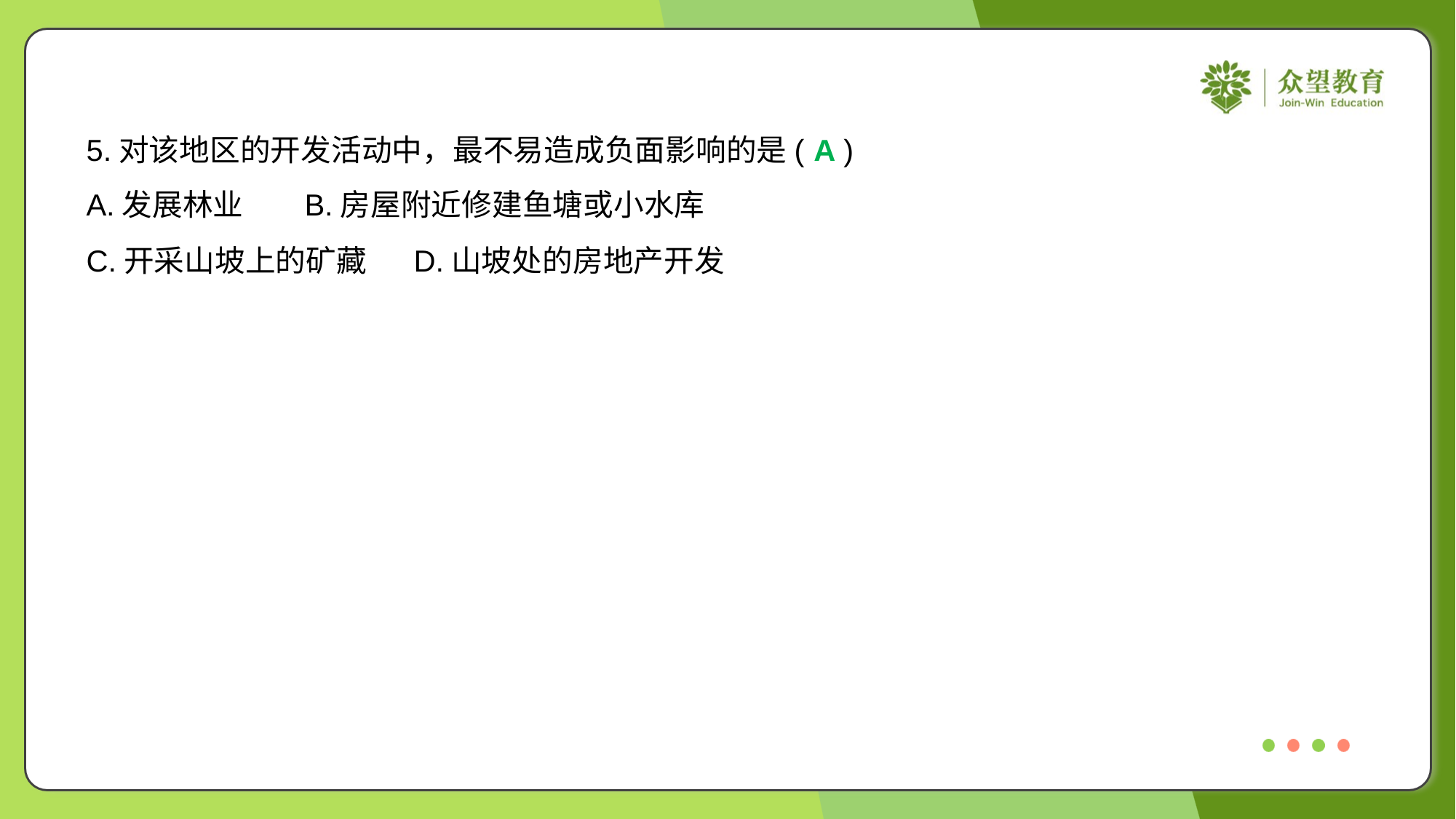

5.对该地区的开发活动中，最不易造成负面影响的是(     )
A
A.发展林业	B.房屋附近修建鱼塘或小水库
C.开采山坡上的矿藏	D.山坡处的房地产开发